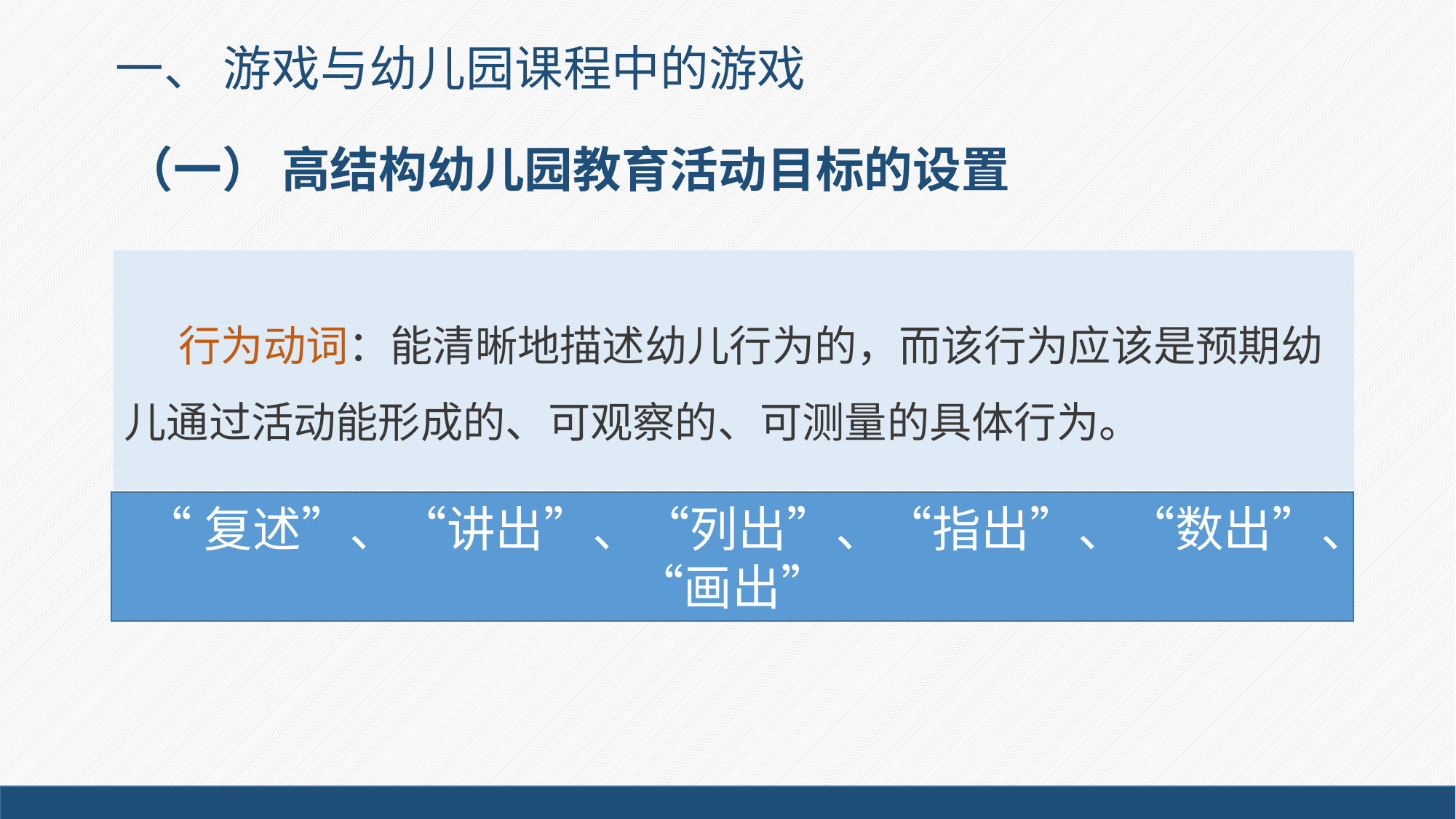

一、 游戏与幼儿园课程中的游戏
# （一） 高结构幼儿园教育活动目标的设置
行为动词：能清晰地描述幼儿行为的，而该行为应该是预期幼儿通过活动能形成的、可观察的、可测量的具体行为。
“复述”、“讲出”、“列出”、“指出”、“数出”、“画出”